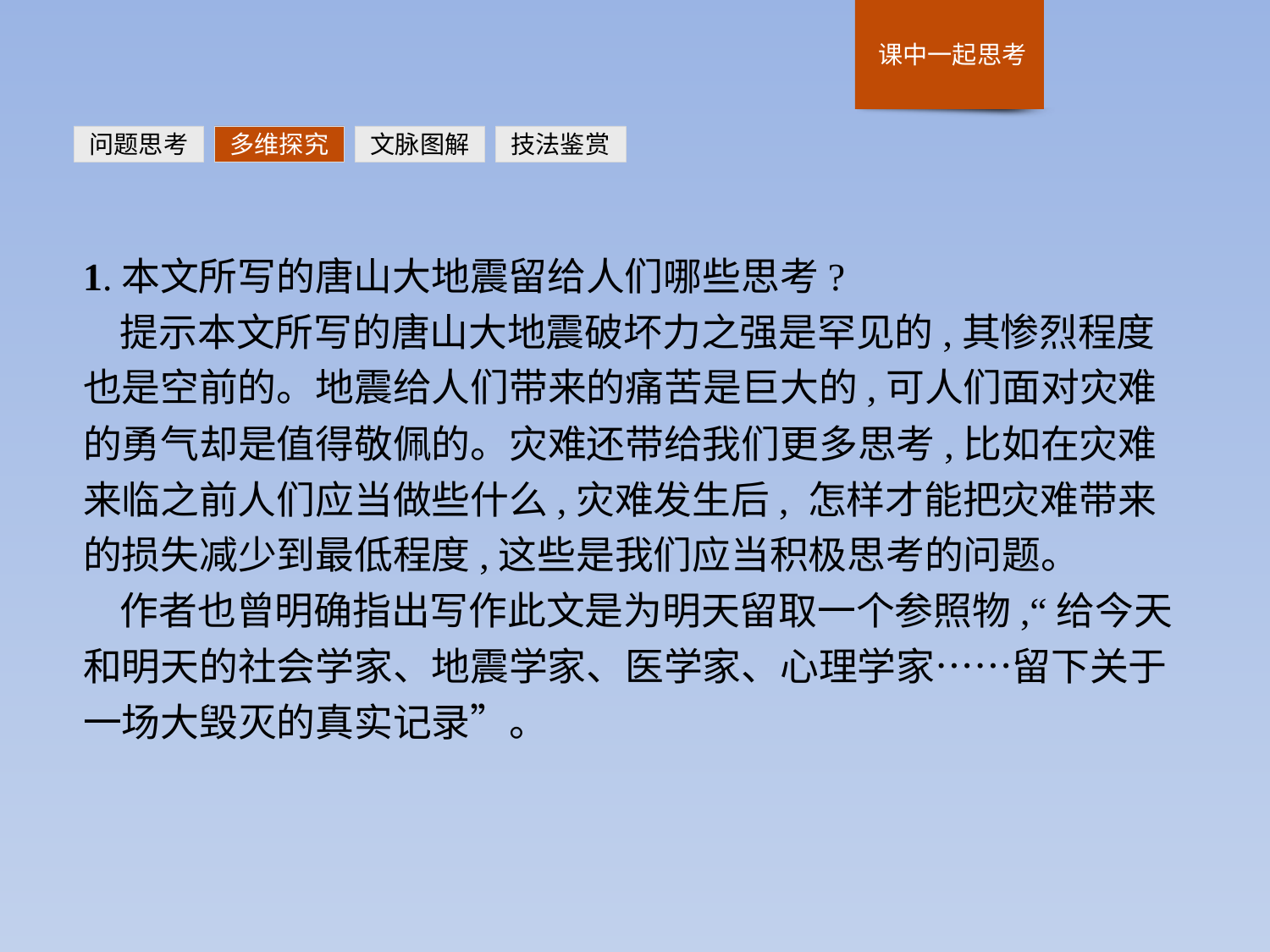

问题思考
多维探究
文脉图解
技法鉴赏
1.本文所写的唐山大地震留给人们哪些思考?
提示本文所写的唐山大地震破坏力之强是罕见的,其惨烈程度也是空前的。地震给人们带来的痛苦是巨大的,可人们面对灾难的勇气却是值得敬佩的。灾难还带给我们更多思考,比如在灾难来临之前人们应当做些什么,灾难发生后, 怎样才能把灾难带来的损失减少到最低程度,这些是我们应当积极思考的问题。
作者也曾明确指出写作此文是为明天留取一个参照物,“给今天和明天的社会学家、地震学家、医学家、心理学家……留下关于一场大毁灭的真实记录”。